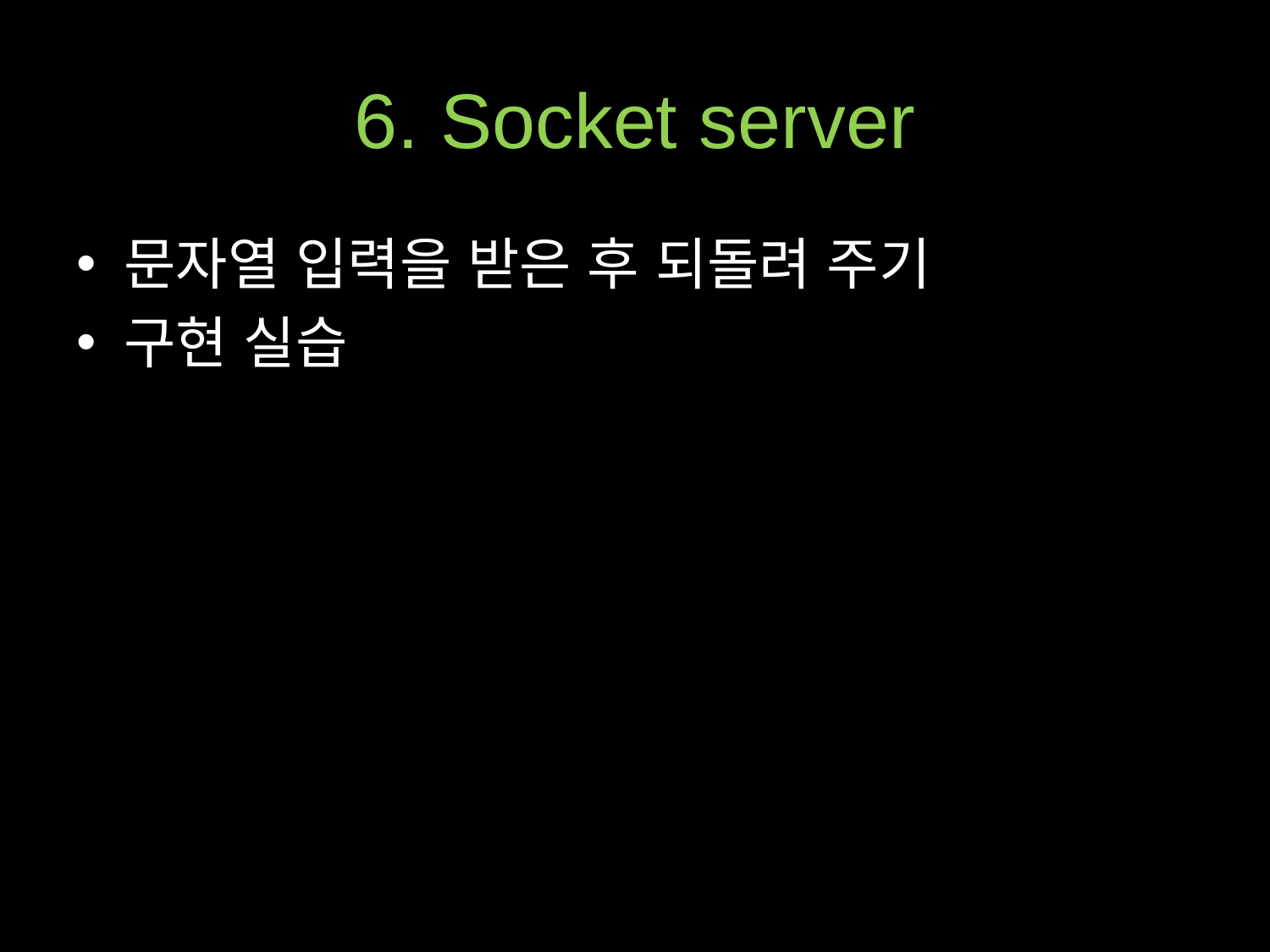

# 6. Socket server
문자열 입력을 받은 후 되돌려 주기
구현 실습